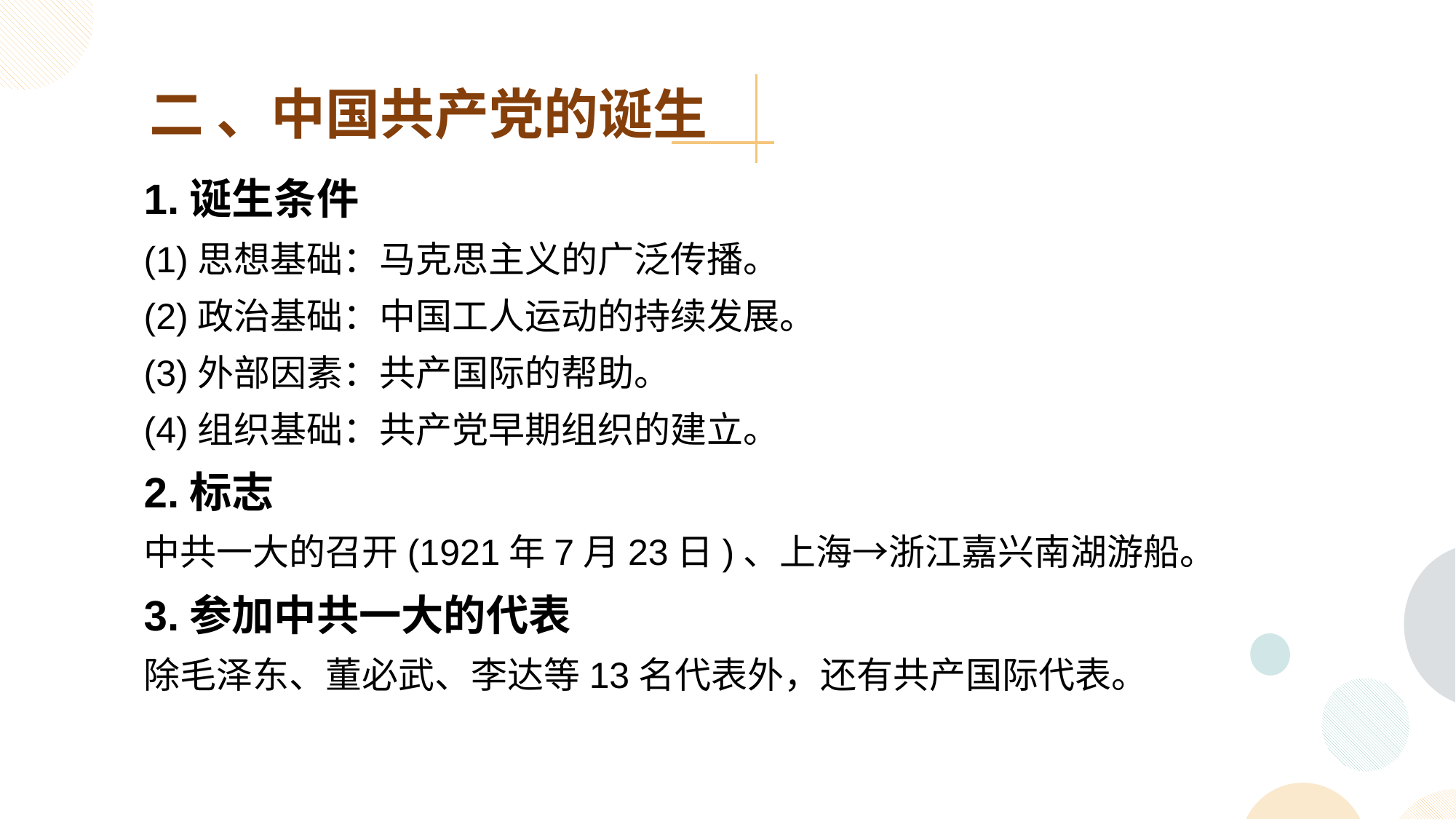

二 、中国共产党的诞生
1.诞生条件
(1)思想基础：马克思主义的广泛传播。
(2)政治基础：中国工人运动的持续发展。
(3)外部因素：共产国际的帮助。
(4)组织基础：共产党早期组织的建立。
2.标志
中共一大的召开(1921年7月23日)、上海→浙江嘉兴南湖游船。
3.参加中共一大的代表
除毛泽东、董必武、李达等13名代表外，还有共产国际代表。